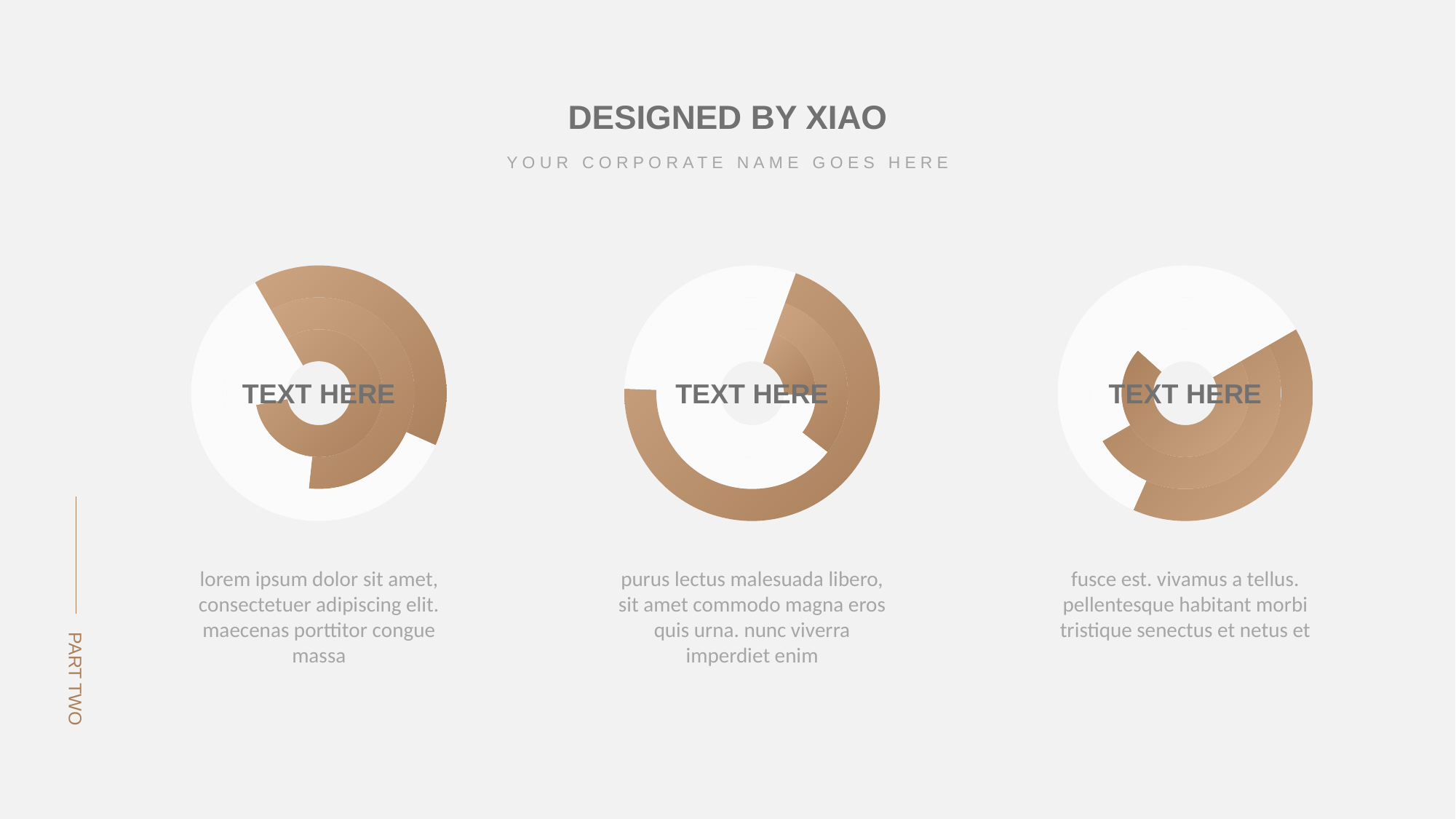

DESIGNED BY XIAO
YOUR CORPORATE NAME GOES HERE

### Chart

| Category | 销售额 | 列1 | 列2 |
|---|---|---|---|
| 第一季度 | 8.2 | 6.0 | 4.0 |
| 第二季度 | 2.0 | 4.0 | 6.0 |

### Chart

| Category | 销售额 | 列1 | 列2 |
|---|---|---|---|
| 第一季度 | 2.0 | 3.0 | 7.0 |
| 第二季度 | 8.0 | 7.0 | 3.0 |

### Chart

| Category | 销售额 | 列1 | 列2 |
|---|---|---|---|
| 第一季度 | 7.0 | 5.0 | 4.0 |
| 第二季度 | 3.0 | 5.0 | 6.0 |
TEXT HERE
TEXT HERE
TEXT HERE
lorem ipsum dolor sit amet, consectetuer adipiscing elit. maecenas porttitor congue massa
purus lectus malesuada libero, sit amet commodo magna eros quis urna. nunc viverra imperdiet enim
fusce est. vivamus a tellus. pellentesque habitant morbi tristique senectus et netus et
PART TWO